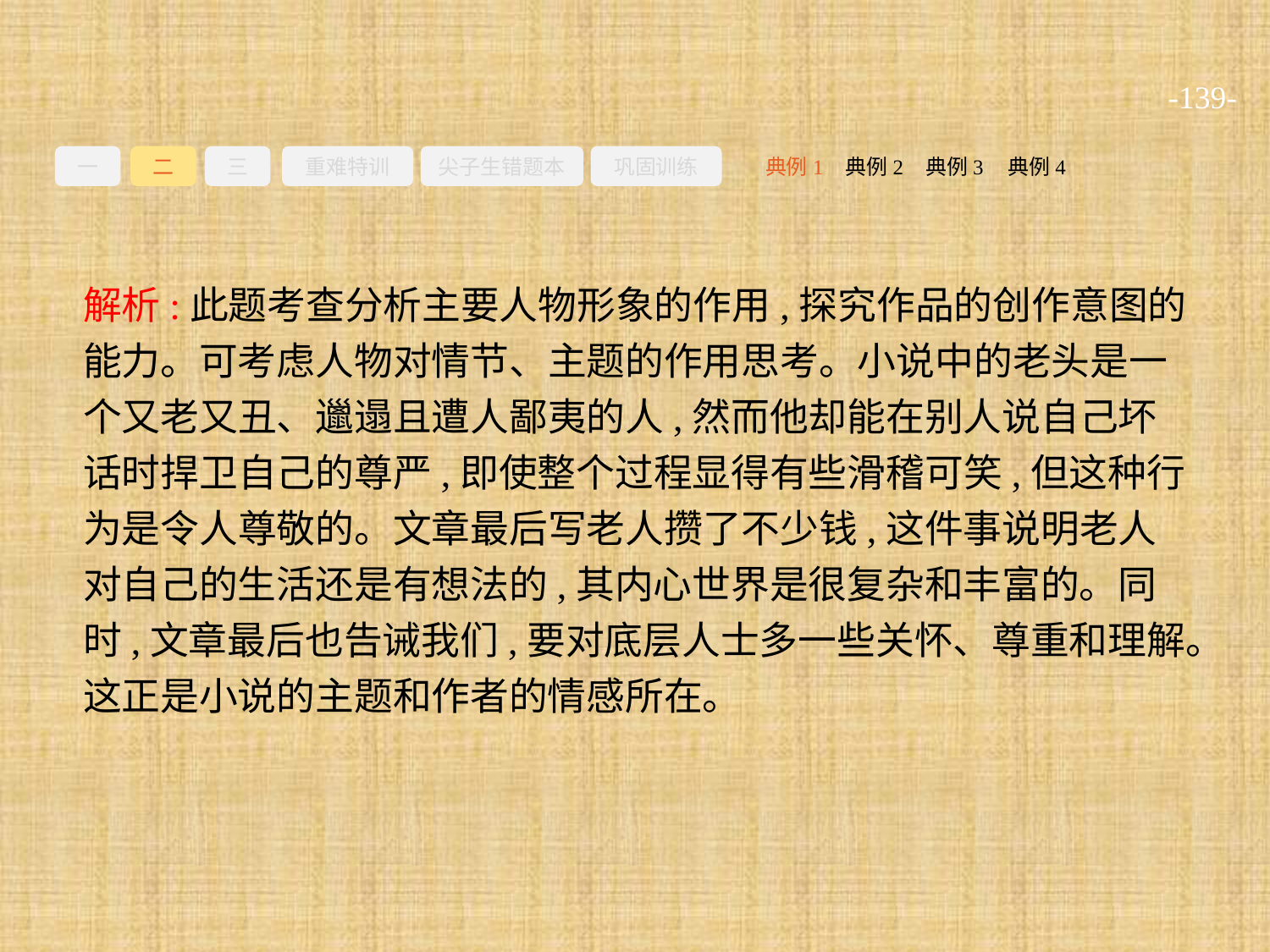

-139-
一
二
三
重难特训
尖子生错题本
巩固训练
典例3
典例2
典例4
典例1
解析:此题考查分析主要人物形象的作用,探究作品的创作意图的能力。可考虑人物对情节、主题的作用思考。小说中的老头是一个又老又丑、邋遢且遭人鄙夷的人,然而他却能在别人说自己坏话时捍卫自己的尊严,即使整个过程显得有些滑稽可笑,但这种行为是令人尊敬的。文章最后写老人攒了不少钱,这件事说明老人对自己的生活还是有想法的,其内心世界是很复杂和丰富的。同时,文章最后也告诫我们,要对底层人士多一些关怀、尊重和理解。这正是小说的主题和作者的情感所在。